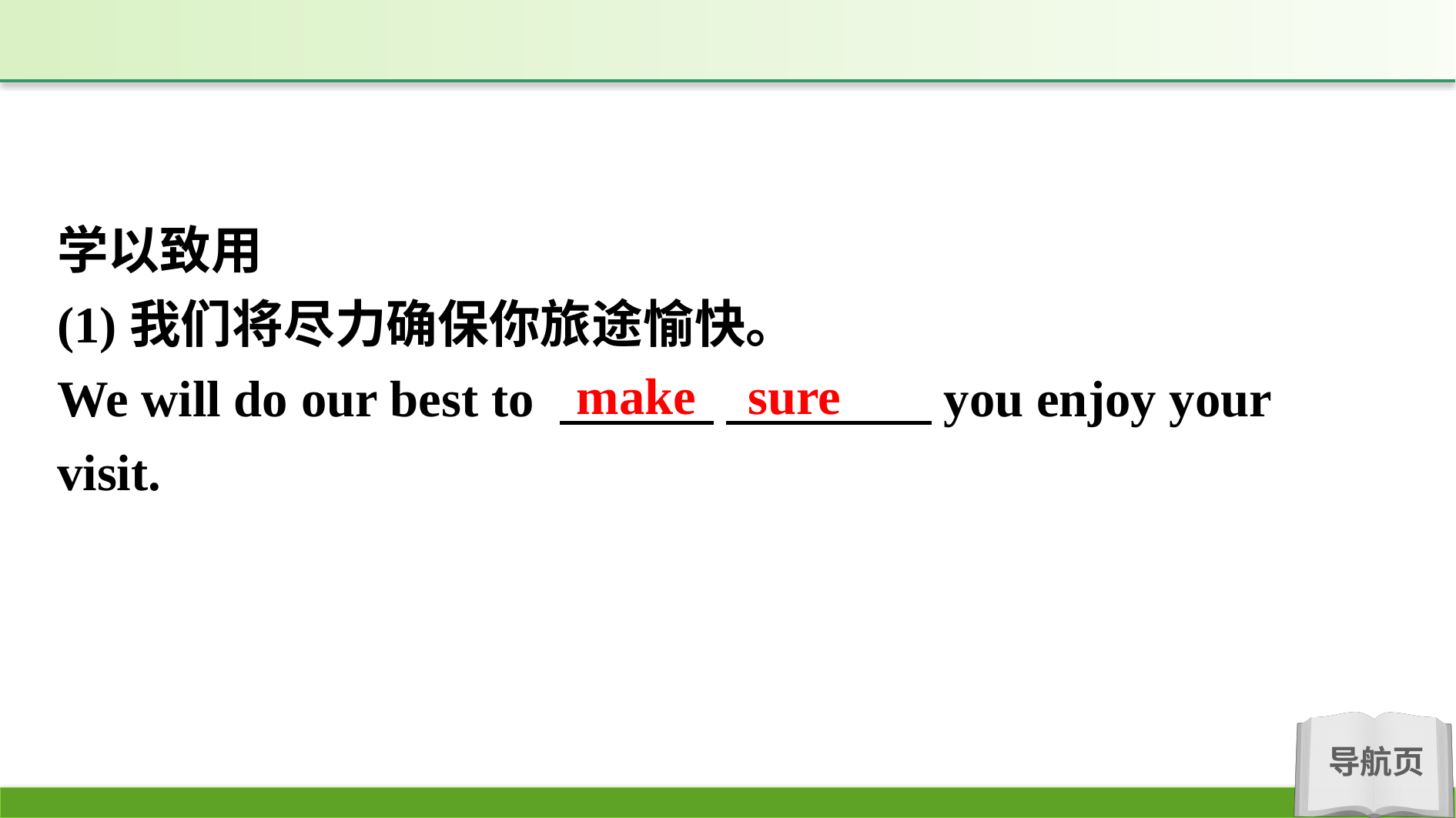

学以致用
(1)我们将尽力确保你旅途愉快。
We will do our best to 　　　 　　　　you enjoy your visit.
make    sure